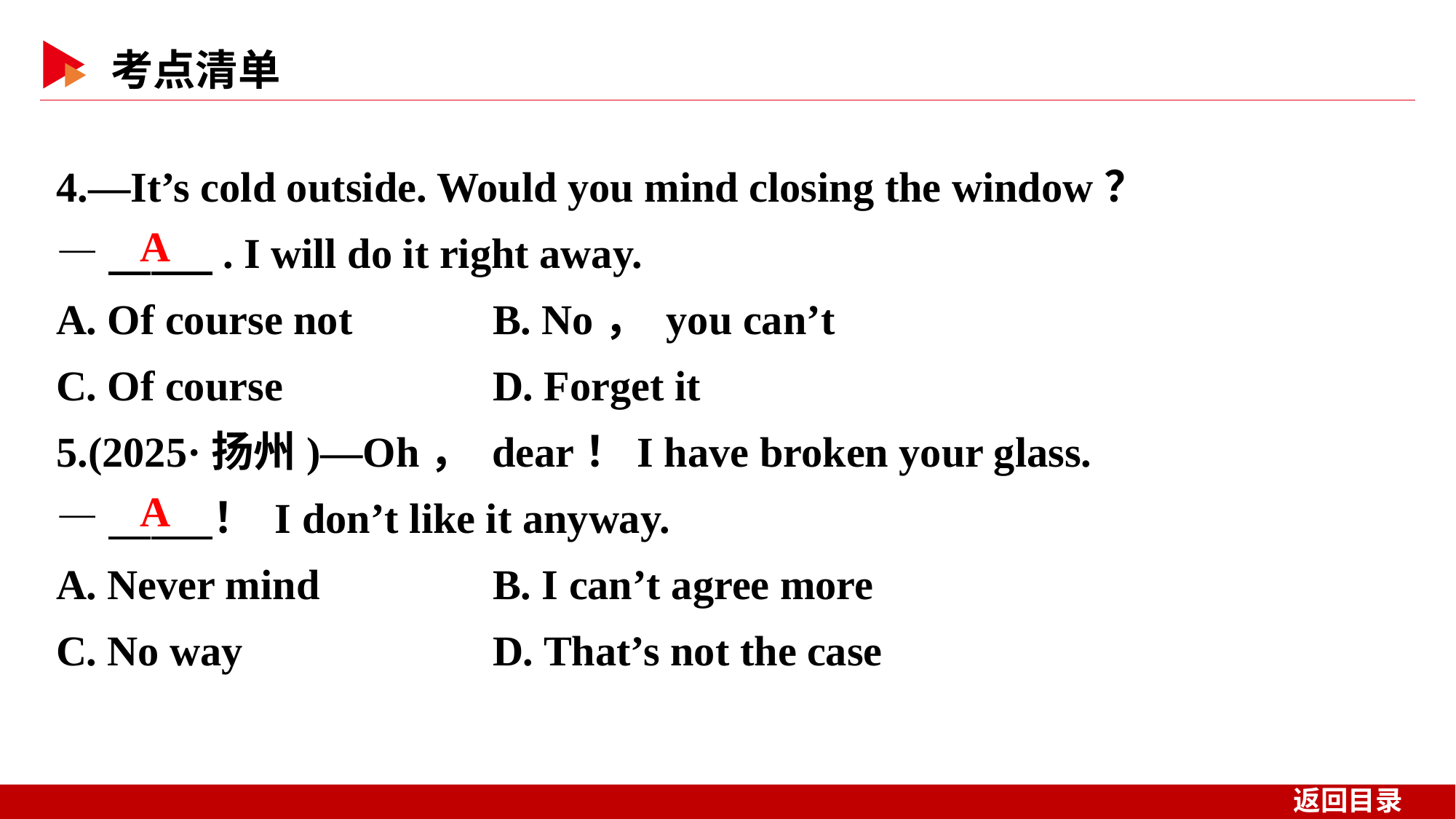

4.—It’s cold outside. Would you mind closing the window？
—　  　. I will do it right away.
A. Of course not          	B. No， you can’t
C. Of course                	D. Forget it
5.(2025·扬州)—Oh， dear！I have broken your glass.
—　  　！ I don’t like it anyway.
A. Never mind		B. I can’t agree more
C. No way			D. That’s not the case
A
A